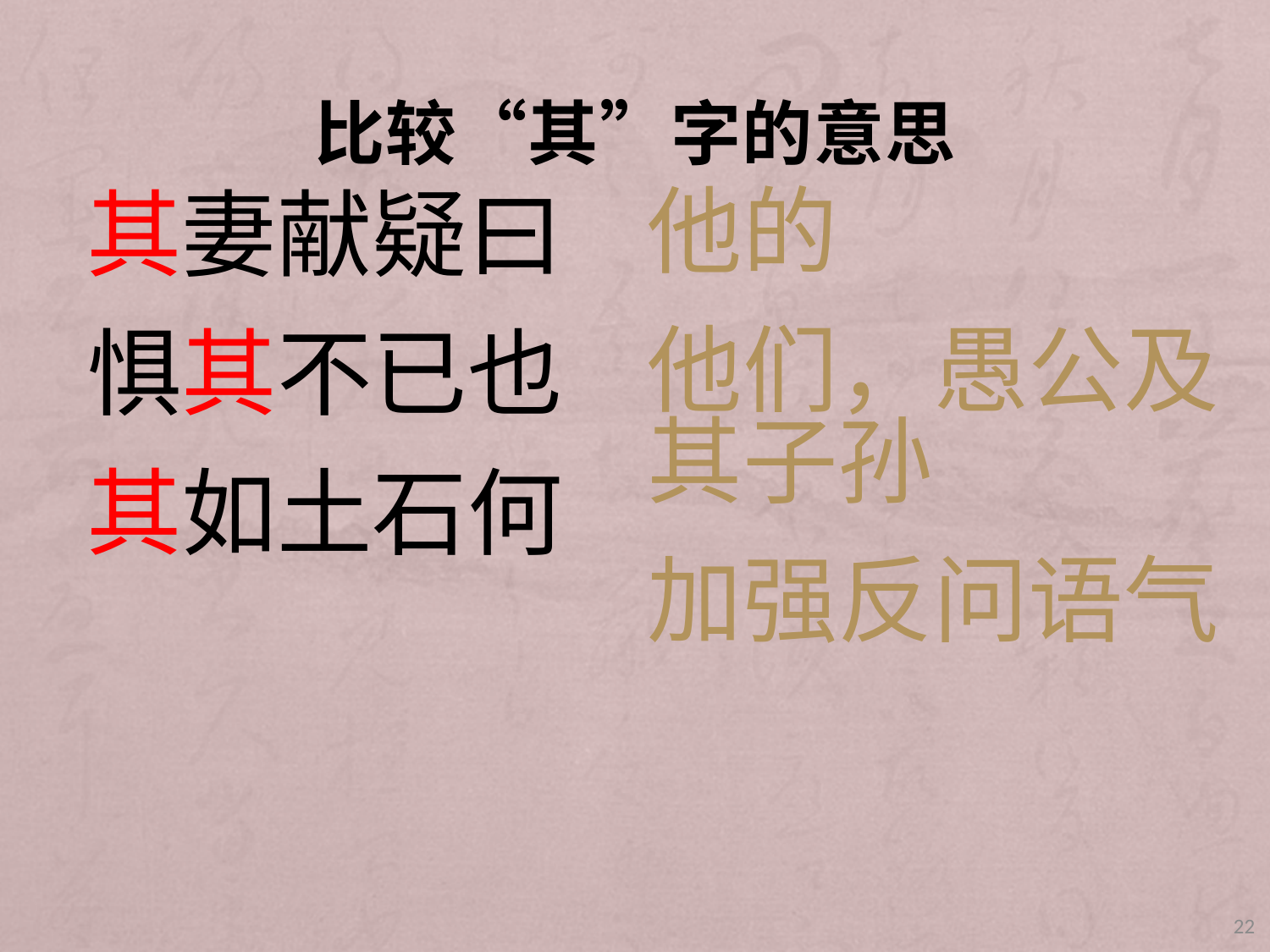

# 比较“其”字的意思
他的
他们，愚公及其子孙
加强反问语气
其妻献疑曰
惧其不已也
其如土石何

22